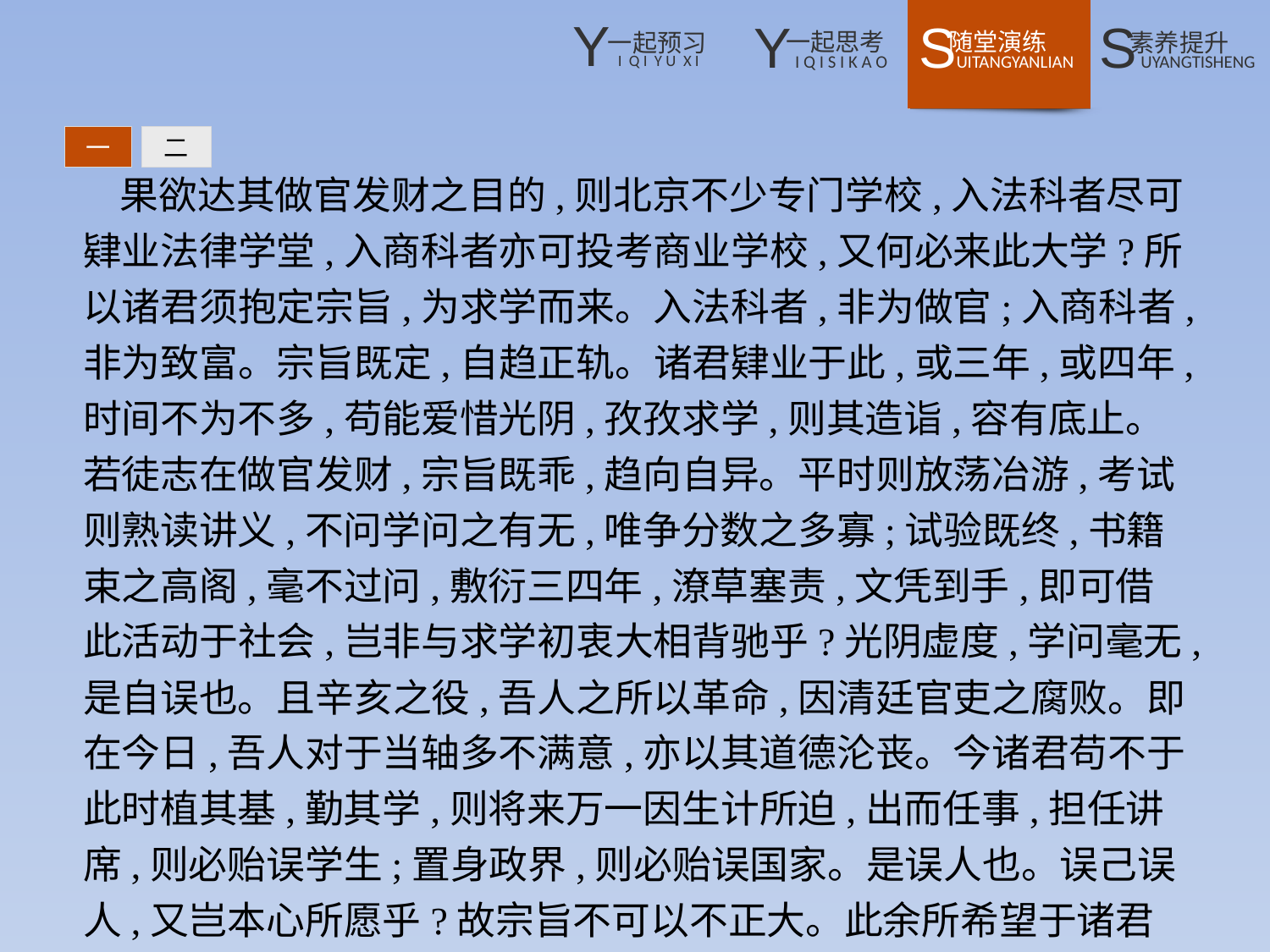

一
二
果欲达其做官发财之目的,则北京不少专门学校,入法科者尽可肄业法律学堂,入商科者亦可投考商业学校,又何必来此大学?所以诸君须抱定宗旨,为求学而来。入法科者,非为做官;入商科者,非为致富。宗旨既定,自趋正轨。诸君肄业于此,或三年,或四年,时间不为不多,苟能爱惜光阴,孜孜求学,则其造诣,容有底止。若徒志在做官发财,宗旨既乖,趋向自异。平时则放荡冶游,考试则熟读讲义,不问学问之有无,唯争分数之多寡;试验既终,书籍束之高阁,毫不过问,敷衍三四年,潦草塞责,文凭到手,即可借此活动于社会,岂非与求学初衷大相背驰乎?光阴虚度,学问毫无,是自误也。且辛亥之役,吾人之所以革命,因清廷官吏之腐败。即在今日,吾人对于当轴多不满意,亦以其道德沦丧。今诸君苟不于此时植其基,勤其学,则将来万一因生计所迫,出而任事,担任讲席,则必贻误学生;置身政界,则必贻误国家。是误人也。误己误人,又岂本心所愿乎?故宗旨不可以不正大。此余所希望于诸君者一也。